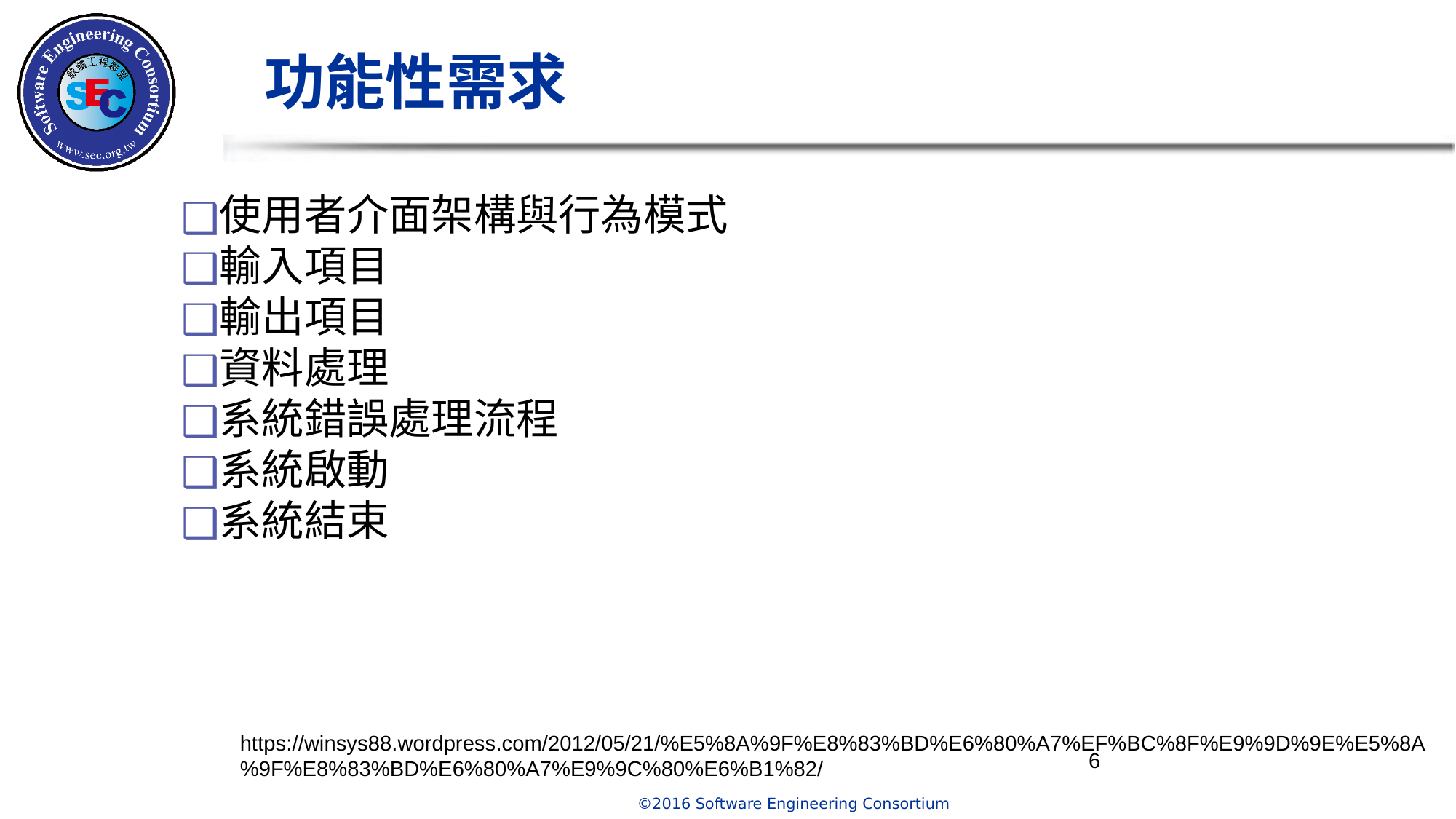

# 功能性需求
使用者介面架構與行為模式
輸入項目
輸出項目
資料處理
系統錯誤處理流程
系統啟動
系統結束
https://winsys88.wordpress.com/2012/05/21/%E5%8A%9F%E8%83%BD%E6%80%A7%EF%BC%8F%E9%9D%9E%E5%8A%9F%E8%83%BD%E6%80%A7%E9%9C%80%E6%B1%82/
6